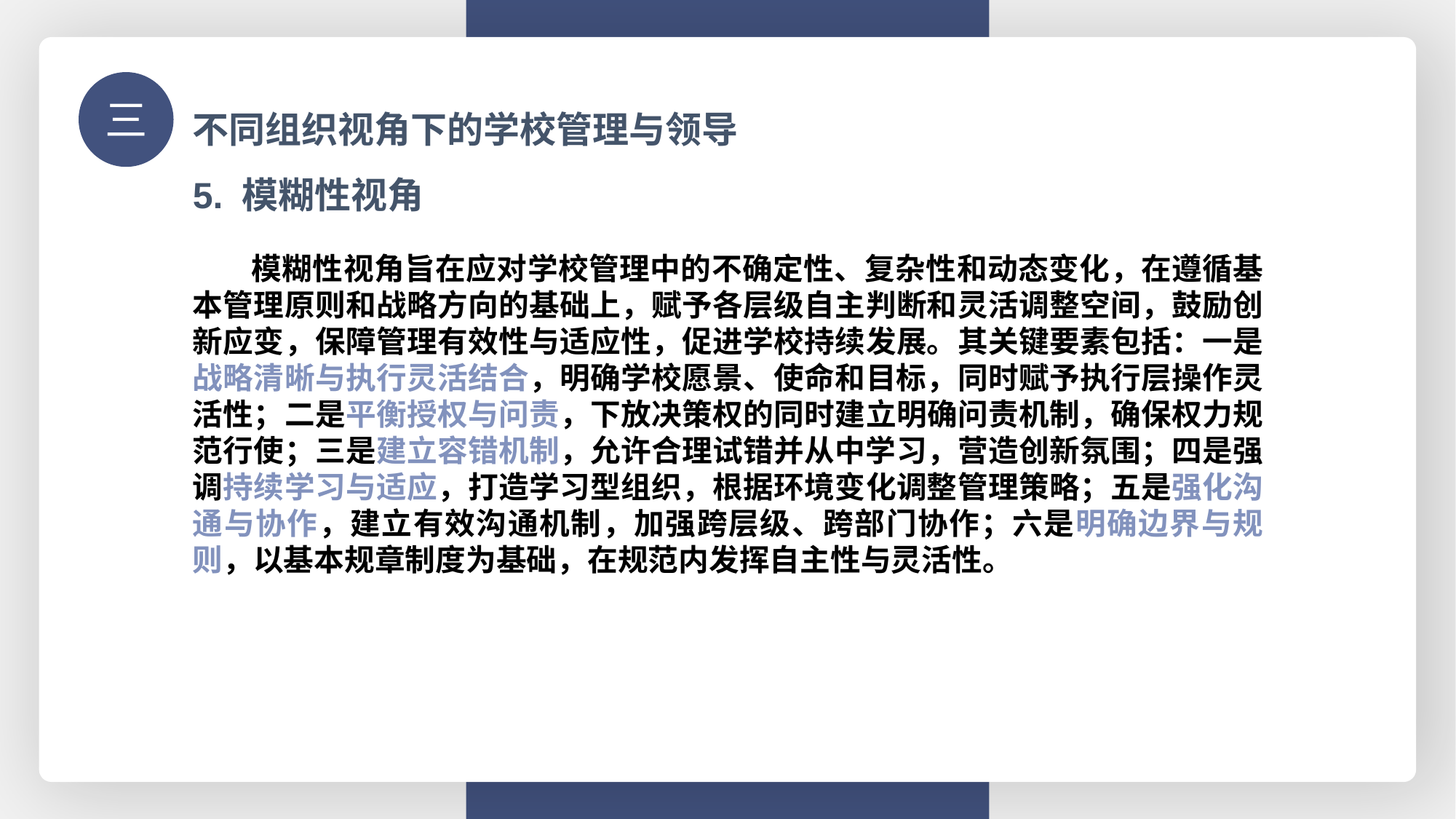

不同组织视角下的学校管理与领导

三
5. 模糊性视角
        模糊性视角旨在应对学校管理中的不确定性、复杂性和动态变化，在遵循基本管理原则和战略方向的基础上，赋予各层级自主判断和灵活调整空间，鼓励创新应变，保障管理有效性与适应性，促进学校持续发展。其关键要素包括：一是战略清晰与执行灵活结合，明确学校愿景、使命和目标，同时赋予执行层操作灵活性；二是平衡授权与问责，下放决策权的同时建立明确问责机制，确保权力规范行使；三是建立容错机制，允许合理试错并从中学习，营造创新氛围；四是强调持续学习与适应，打造学习型组织，根据环境变化调整管理策略；五是强化沟通与协作，建立有效沟通机制，加强跨层级、跨部门协作；六是明确边界与规则，以基本规章制度为基础，在规范内发挥自主性与灵活性。